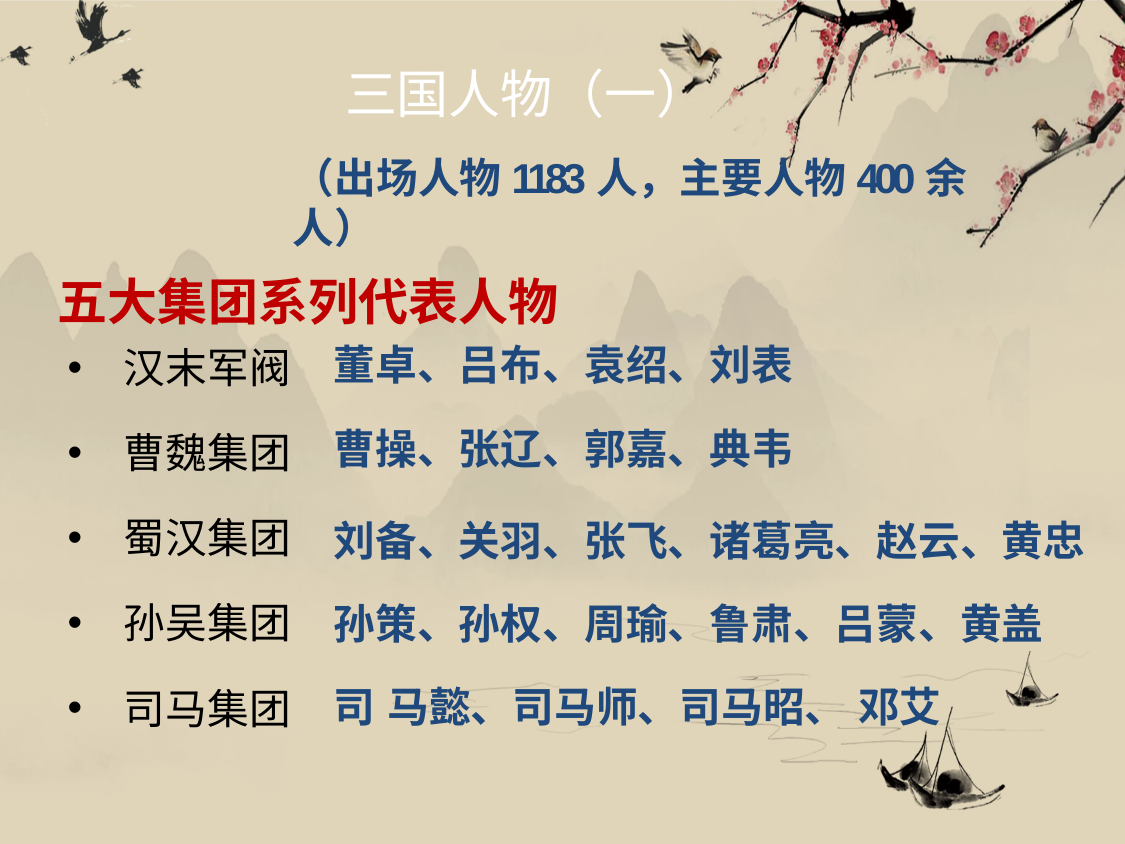

# 三国人物（一）
（出场人物1183人，主要人物400余人）
五大集团系列代表人物
董卓、吕布、袁绍、刘表
曹操、张辽、郭嘉、典韦
刘备、关羽、张飞、诸葛亮、赵云、黄忠 孙策、孙权、周瑜、鲁肃、吕蒙、黄盖司 马懿、司马师、司马昭、 邓艾
汉末军阀
曹魏集团
蜀汉集团
孙吴集团
司马集团